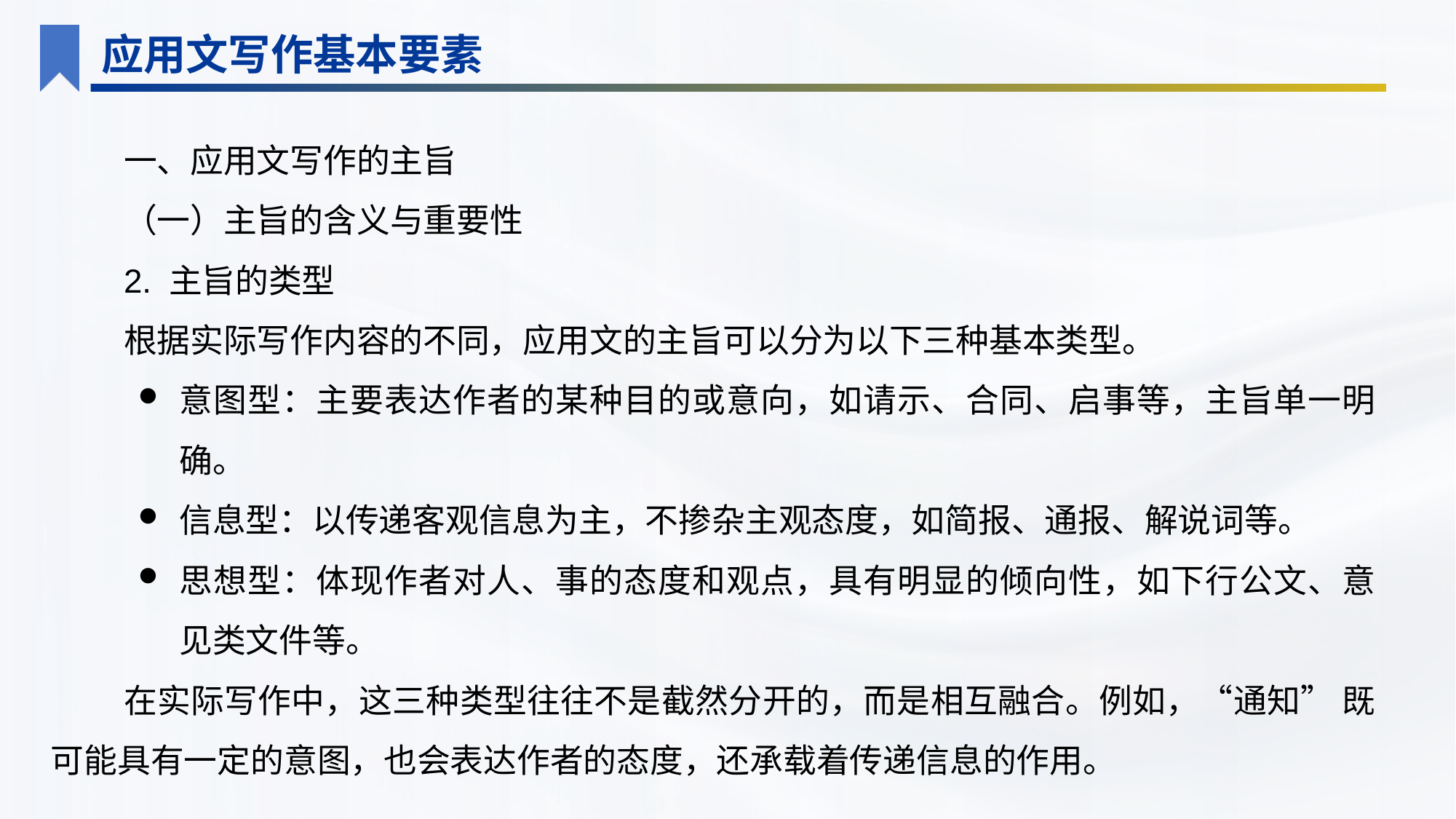

应用文写作基本要素
一、应用文写作的主旨
（一）主旨的含义与重要性
2. 主旨的类型
根据实际写作内容的不同，应用文的主旨可以分为以下三种基本类型。
意图型：主要表达作者的某种目的或意向，如请示、合同、启事等，主旨单一明确。
信息型：以传递客观信息为主，不掺杂主观态度，如简报、通报、解说词等。
思想型：体现作者对人、事的态度和观点，具有明显的倾向性，如下行公文、意见类文件等。
在实际写作中，这三种类型往往不是截然分开的，而是相互融合。例如，“通知” 既可能具有一定的意图，也会表达作者的态度，还承载着传递信息的作用。